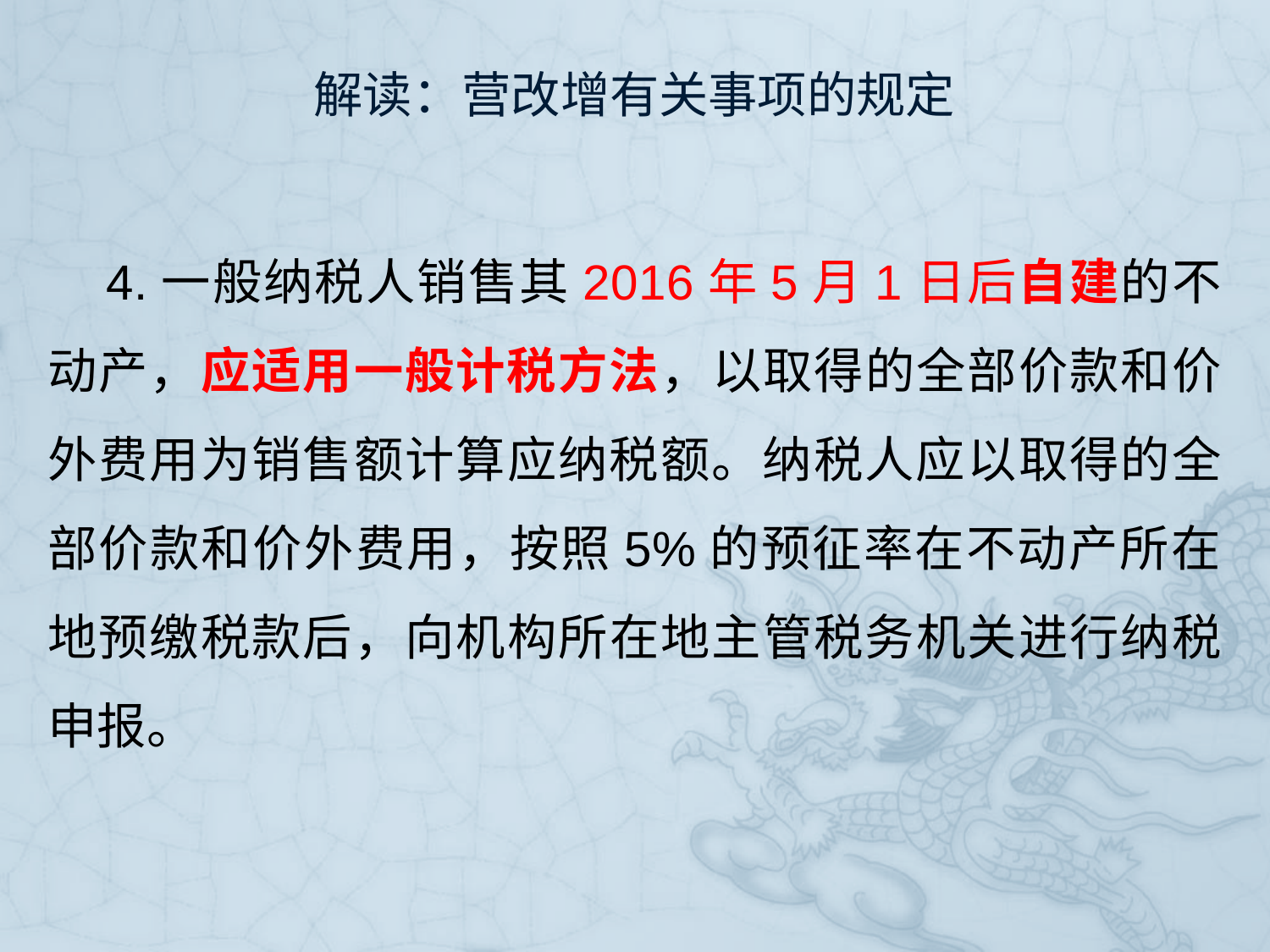

# 解读：营改增有关事项的规定

4.一般纳税人销售其2016年5月1日后自建的不动产，应适用一般计税方法，以取得的全部价款和价外费用为销售额计算应纳税额。纳税人应以取得的全部价款和价外费用，按照5%的预征率在不动产所在地预缴税款后，向机构所在地主管税务机关进行纳税申报。